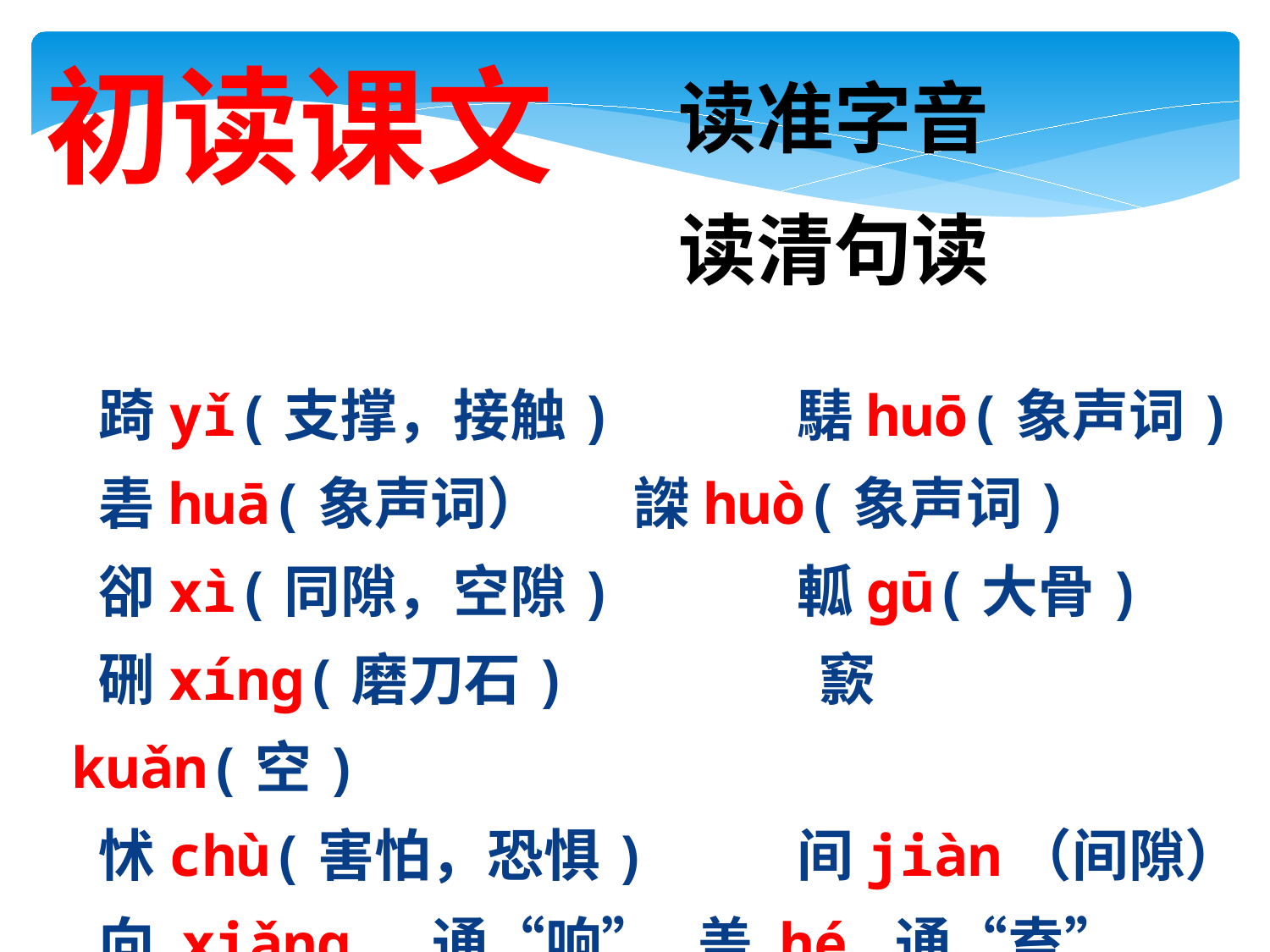

初读课文
读准字音
读清句读
 踦yǐ(支撑，接触)     騞huō(象声词)
 砉huā(象声词）       謋huò(象声词)
 卻xì(同隙，空隙)     軱gū(大骨)
 硎xíng(磨刀石)       窾kuǎn(空)
 怵chù(害怕，恐惧)    间jiàn（间隙）
 向 xiǎng  通“响”   盖 hé 通“盍”